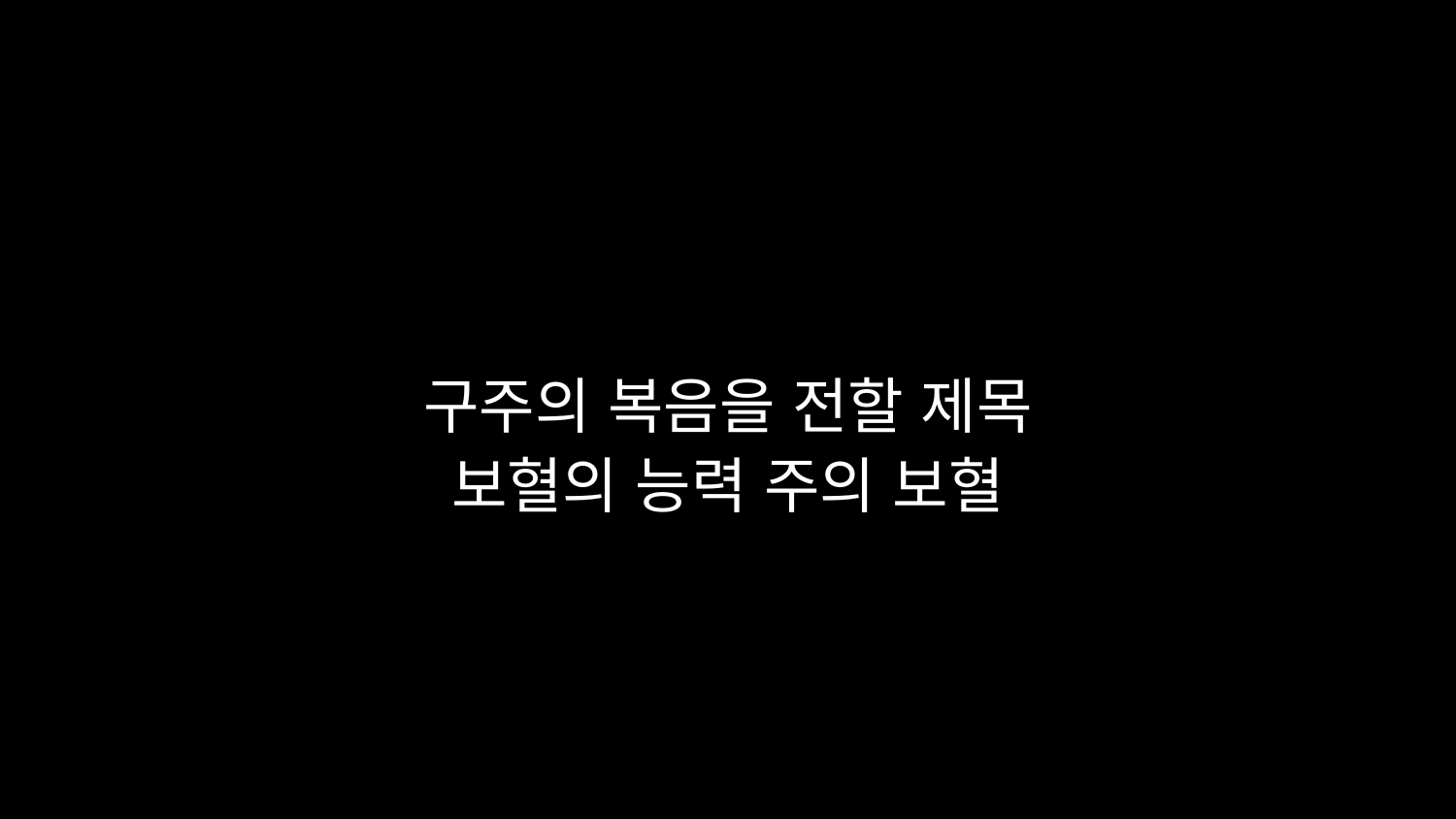

# 구주의 복음을 전할 제목 보혈의 능력 주의 보혈